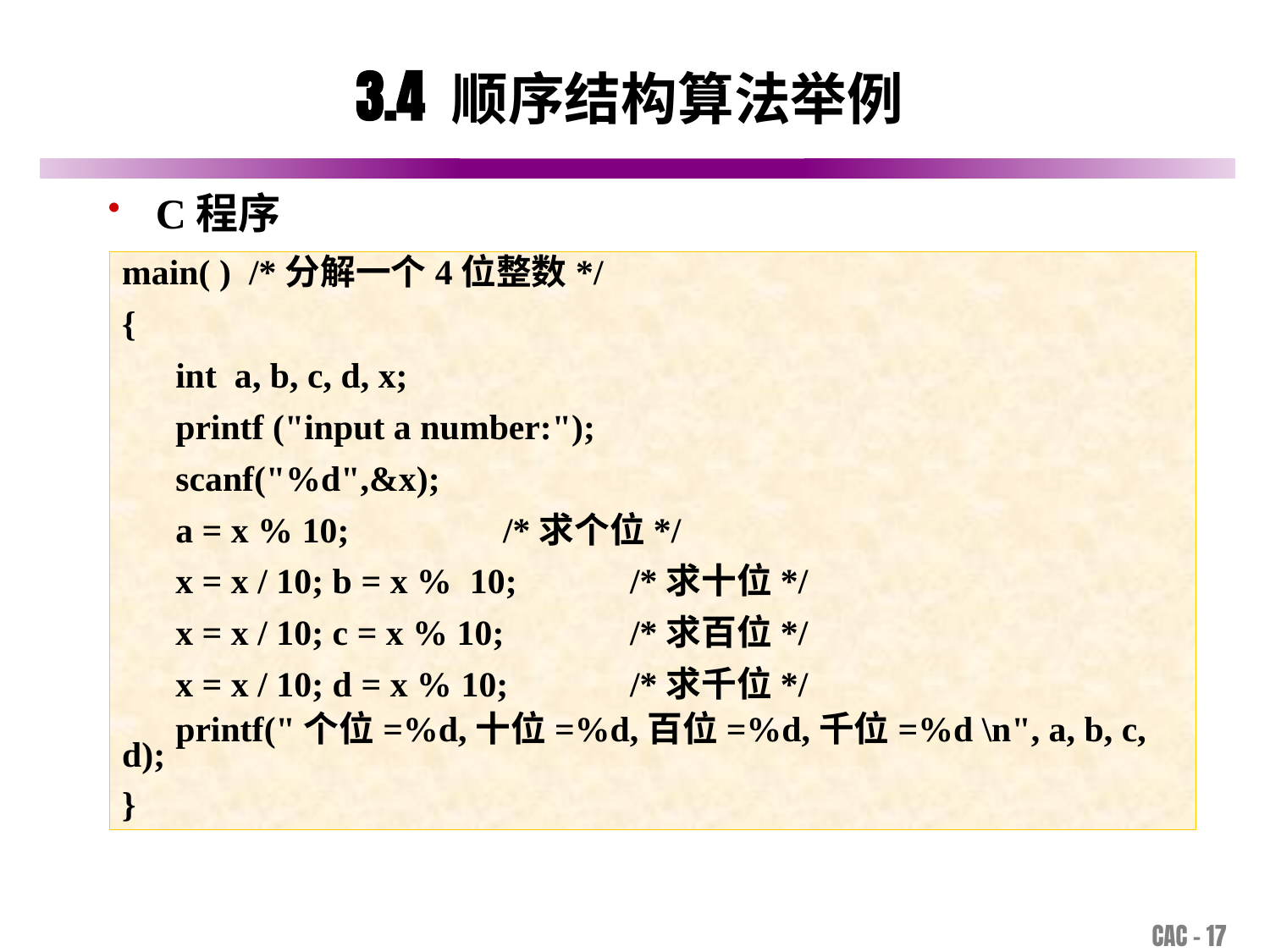

# 3.4 顺序结构算法举例
C程序
main( )	/*分解一个4位整数*/
{
      int  a, b, c, d, x;
      printf ("input a number:");
      scanf("%d",&x);
      a = x % 10;		/*求个位*/
      x = x / 10; b = x %  10;	/*求十位*/
      x = x / 10; c = x % 10;	/*求百位*/
      x = x / 10; d = x % 10;	/*求千位*/
      printf("个位=%d,十位=%d,百位=%d,千位=%d \n", a, b, c, d);
}
17